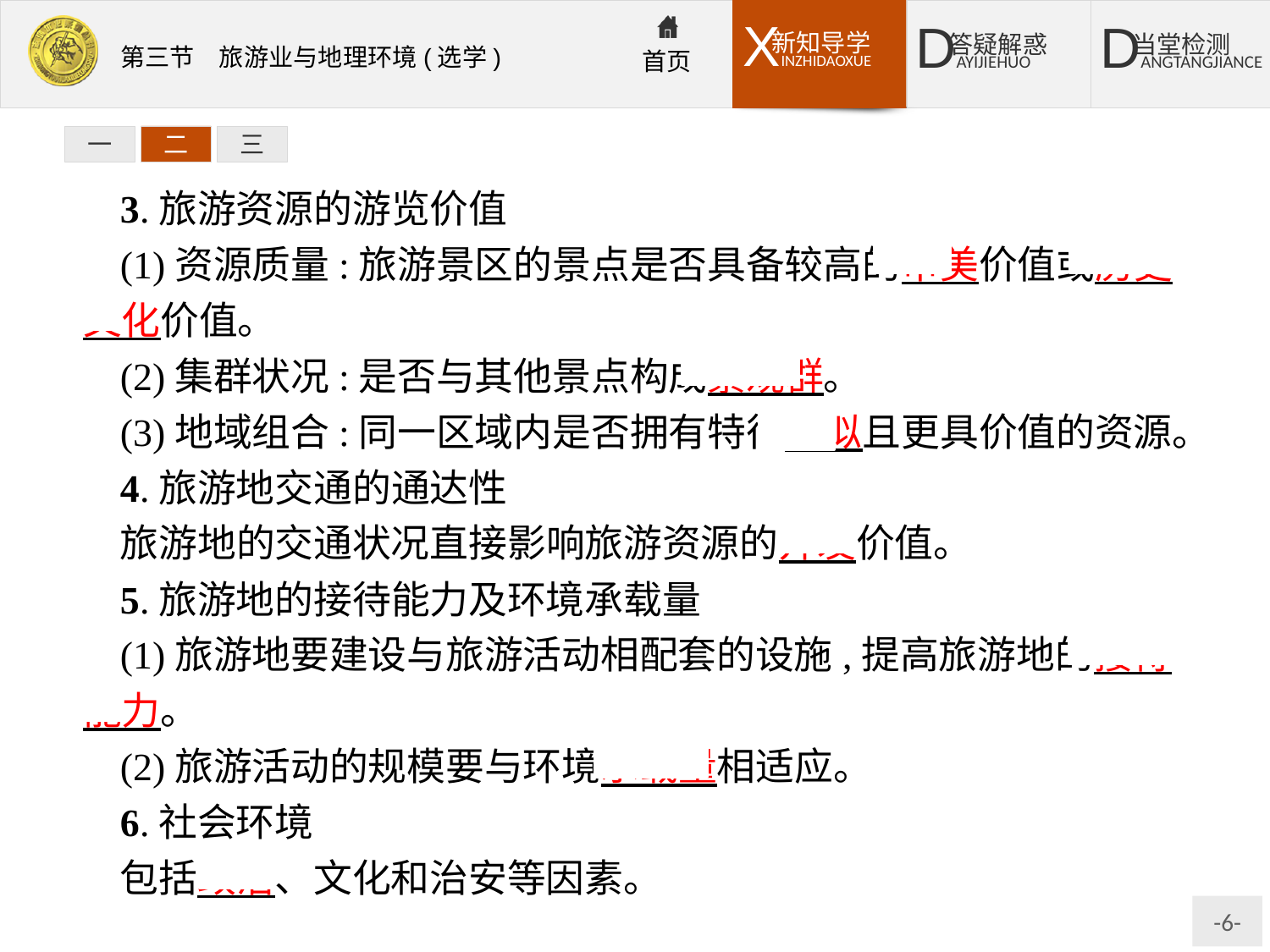

一
二
三
3.旅游资源的游览价值
(1)资源质量:旅游景区的景点是否具备较高的审美价值或历史文化价值。
(2)集群状况:是否与其他景点构成景观群。
(3)地域组合:同一区域内是否拥有特征相似且更具价值的资源。
4.旅游地交通的通达性
旅游地的交通状况直接影响旅游资源的开发价值。
5.旅游地的接待能力及环境承载量
(1)旅游地要建设与旅游活动相配套的设施,提高旅游地的接待能力。
(2)旅游活动的规模要与环境承载量相适应。
6.社会环境
包括政治、文化和治安等因素。